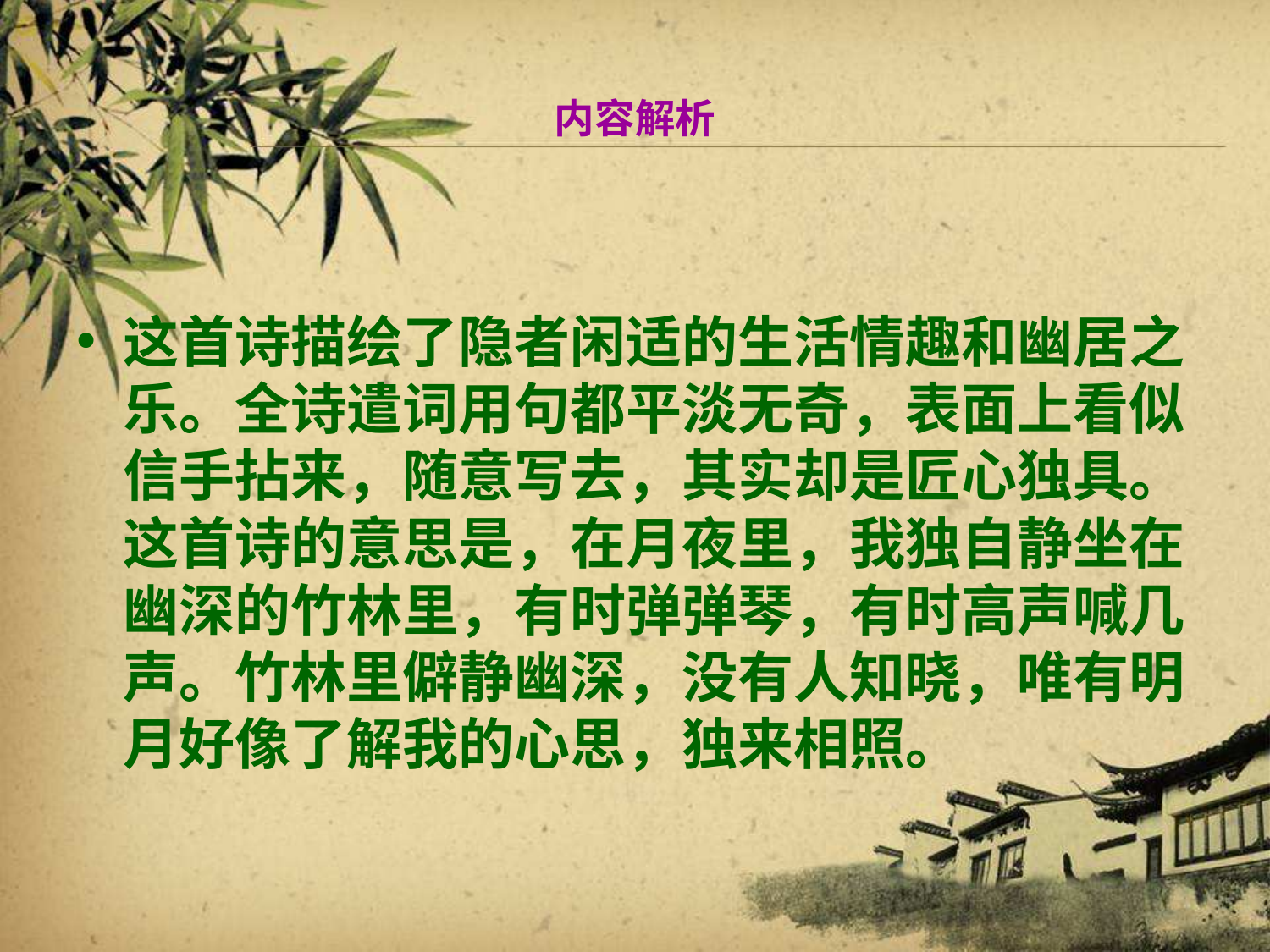

# 内容解析

这首诗描绘了隐者闲适的生活情趣和幽居之乐。全诗遣词用句都平淡无奇，表面上看似信手拈来，随意写去，其实却是匠心独具。这首诗的意思是，在月夜里，我独自静坐在幽深的竹林里，有时弹弹琴，有时高声喊几声。竹林里僻静幽深，没有人知晓，唯有明月好像了解我的心思，独来相照。